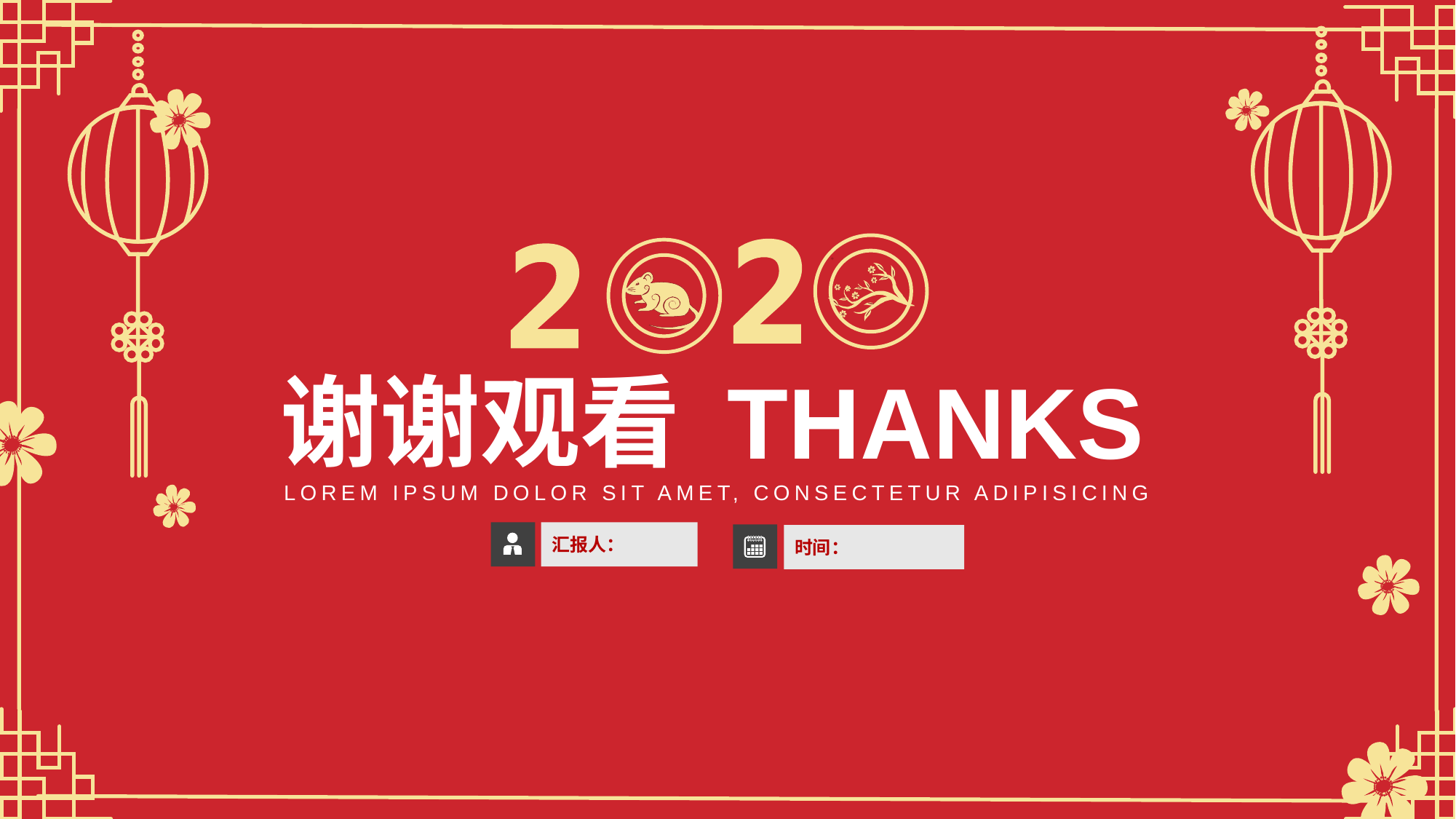

谢谢观看 THANKS

LOREM IPSUM DOLOR SIT AMET, CONSECTETUR ADIPISICING

汇报人：

时间：